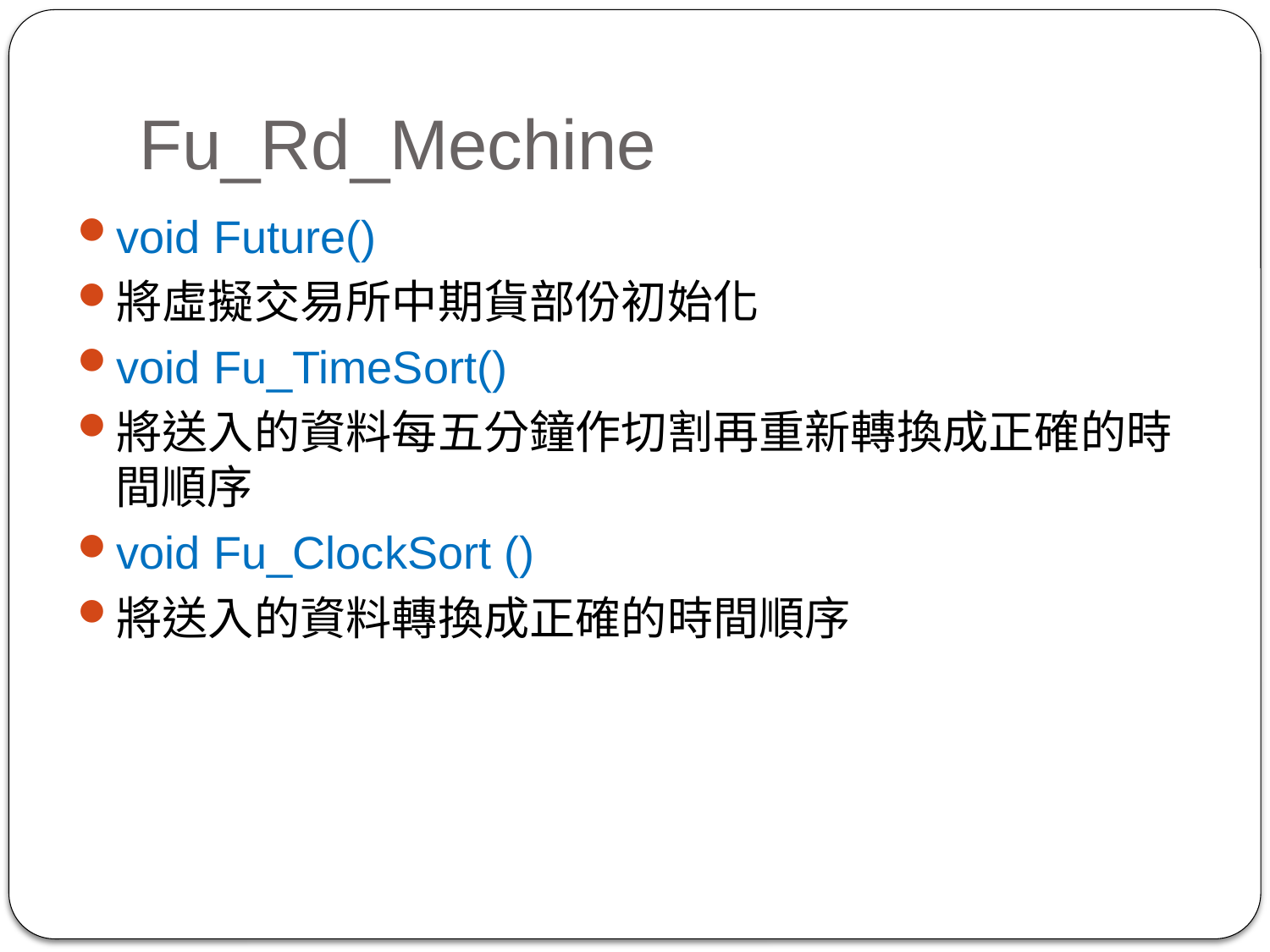

# Fu_Rd_Mechine
void Future()
將虛擬交易所中期貨部份初始化
void Fu_TimeSort()
將送入的資料每五分鐘作切割再重新轉換成正確的時間順序
void Fu_ClockSort ()
將送入的資料轉換成正確的時間順序